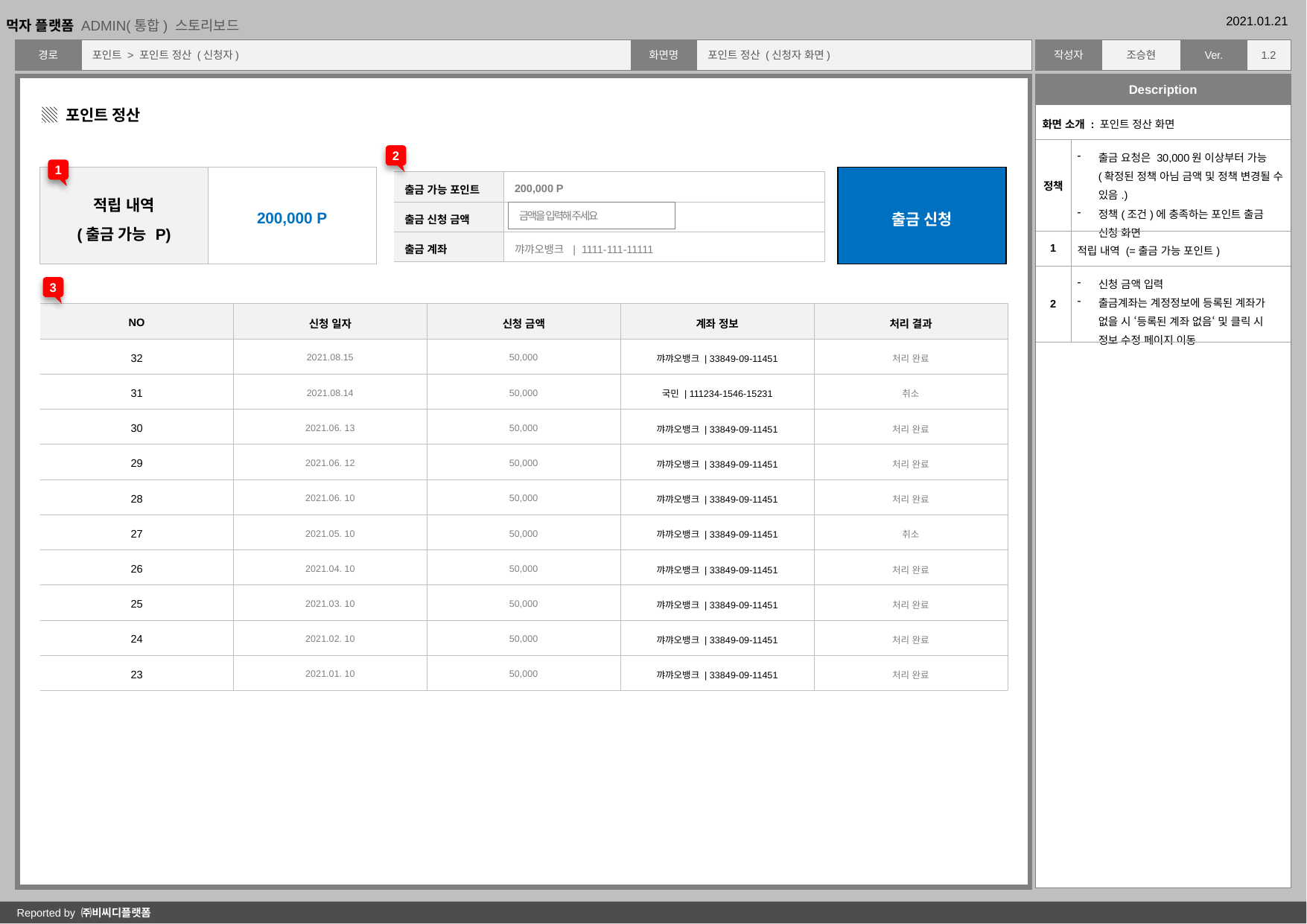

포인트 > 포인트 정산 (신청자)
포인트 정산 (신청자 화면)
| 화면 소개 : 포인트 정산 화면 |  |
| --- | --- |
| 정책 | 출금 요청은 30,000원 이상부터 가능 (확정된 정책 아님 금액 및 정책 변경될 수 있음.) 정책(조건)에 충족하는 포인트 출금 신청 화면 |
| 1 | 적립 내역 (=출금 가능 포인트) |
| 2 | 신청 금액 입력 출금계좌는 계정정보에 등록된 계좌가 없을 시 ‘등록된 계좌 없음‘ 및 클릭 시 정보 수정 페이지 이동 |
▒ 포인트 정산

2

1
| 적립 내역 (출금 가능 P) | 200,000 P |
| --- | --- |
| 출금 신청 |
| --- |
| 출금 가능 포인트 | 200,000 P |
| --- | --- |
| 출금 신청 금액 |  |
| 출금 계좌 | 꺄꺄오뱅크 | 1111-111-11111 |
금액을 입력해 주세요

3
| NO | 신청 일자 | 신청 금액 | 계좌 정보 | 처리 결과 |
| --- | --- | --- | --- | --- |
| 32 | 2021.08.15 | 50,000 | 꺄꺄오뱅크 | 33849-09-11451 | 처리 완료 |
| 31 | 2021.08.14 | 50,000 | 국민 | 111234-1546-15231 | 취소 |
| 30 | 2021.06. 13 | 50,000 | 꺄꺄오뱅크 | 33849-09-11451 | 처리 완료 |
| 29 | 2021.06. 12 | 50,000 | 꺄꺄오뱅크 | 33849-09-11451 | 처리 완료 |
| 28 | 2021.06. 10 | 50,000 | 꺄꺄오뱅크 | 33849-09-11451 | 처리 완료 |
| 27 | 2021.05. 10 | 50,000 | 꺄꺄오뱅크 | 33849-09-11451 | 취소 |
| 26 | 2021.04. 10 | 50,000 | 꺄꺄오뱅크 | 33849-09-11451 | 처리 완료 |
| 25 | 2021.03. 10 | 50,000 | 꺄꺄오뱅크 | 33849-09-11451 | 처리 완료 |
| 24 | 2021.02. 10 | 50,000 | 꺄꺄오뱅크 | 33849-09-11451 | 처리 완료 |
| 23 | 2021.01. 10 | 50,000 | 꺄꺄오뱅크 | 33849-09-11451 | 처리 완료 |